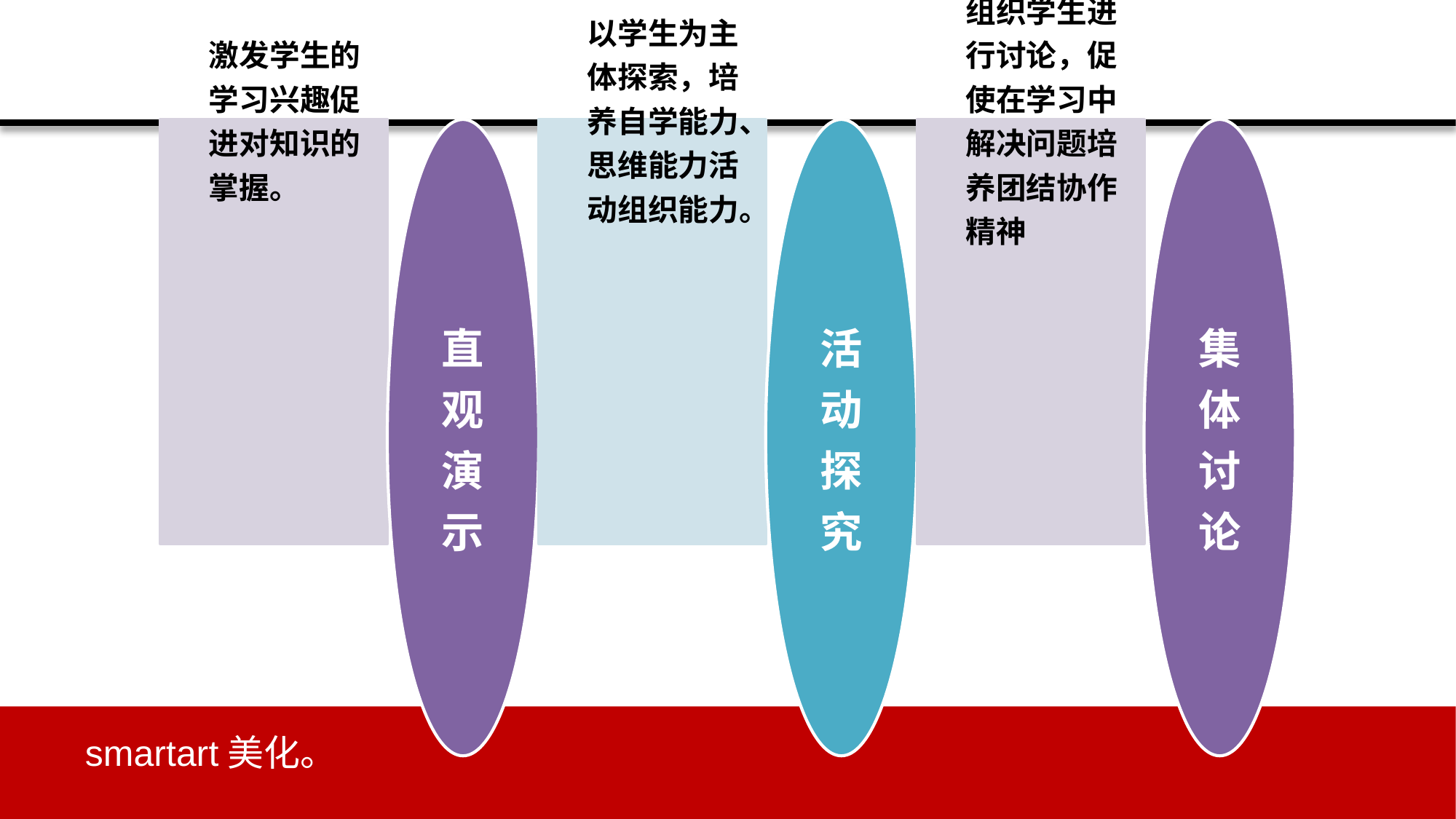

直观演示
激发学生的学习兴趣促进对知识的掌握。
活动探究
以学生为主体探索，培养自学能力、思维能力活动组织能力。
集体讨论
组织学生进行讨论，促使在学习中解决问题培养团结协作精神
smartart美化。